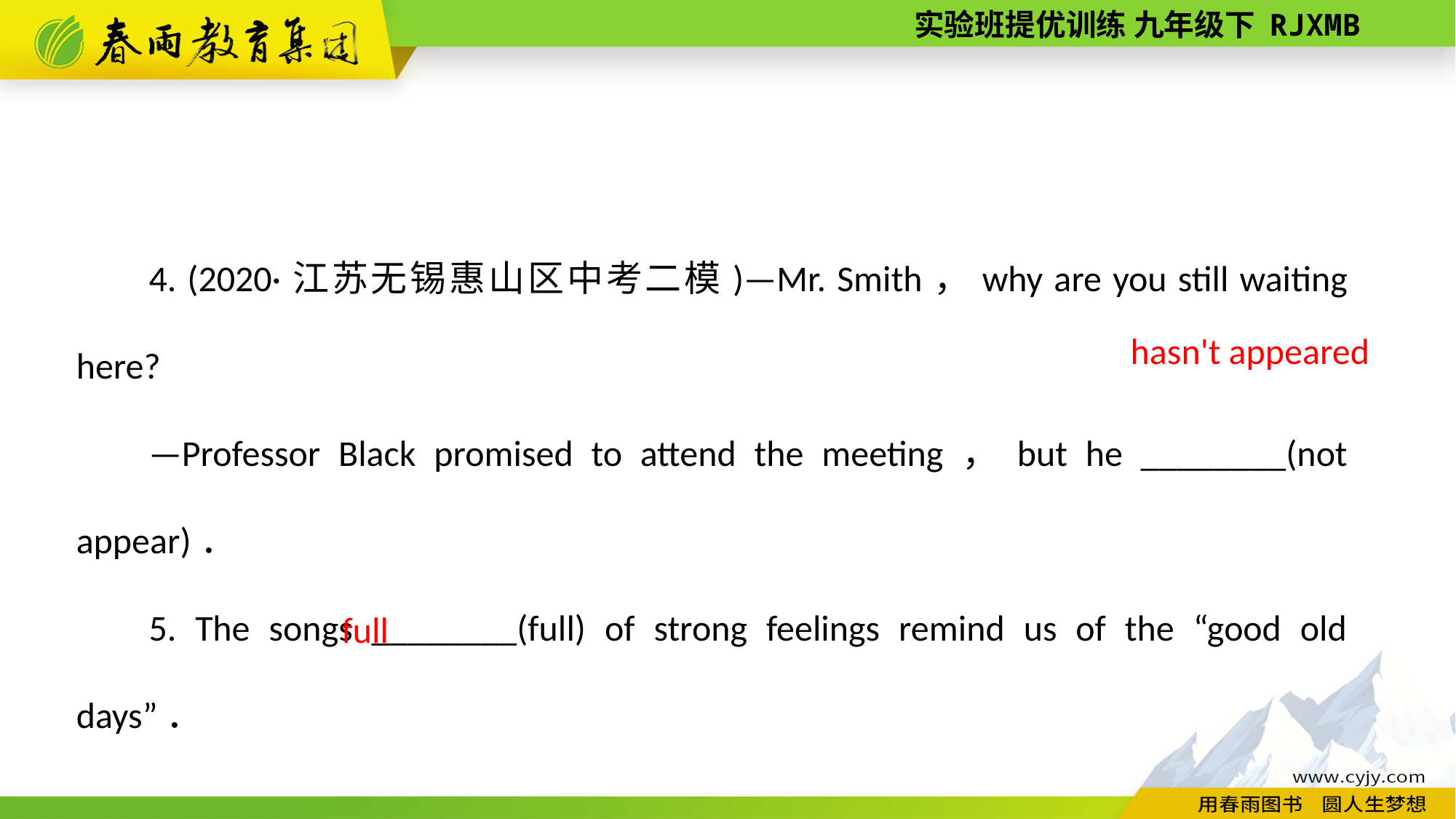

4. (2020·江苏无锡惠山区中考二模)—Mr. Smith，why are you still waiting here?
—Professor Black promised to attend the meeting，but he ________(not appear)．
5. The songs ________(full) of strong feelings remind us of the “good old days”．
hasn't appeared
 full